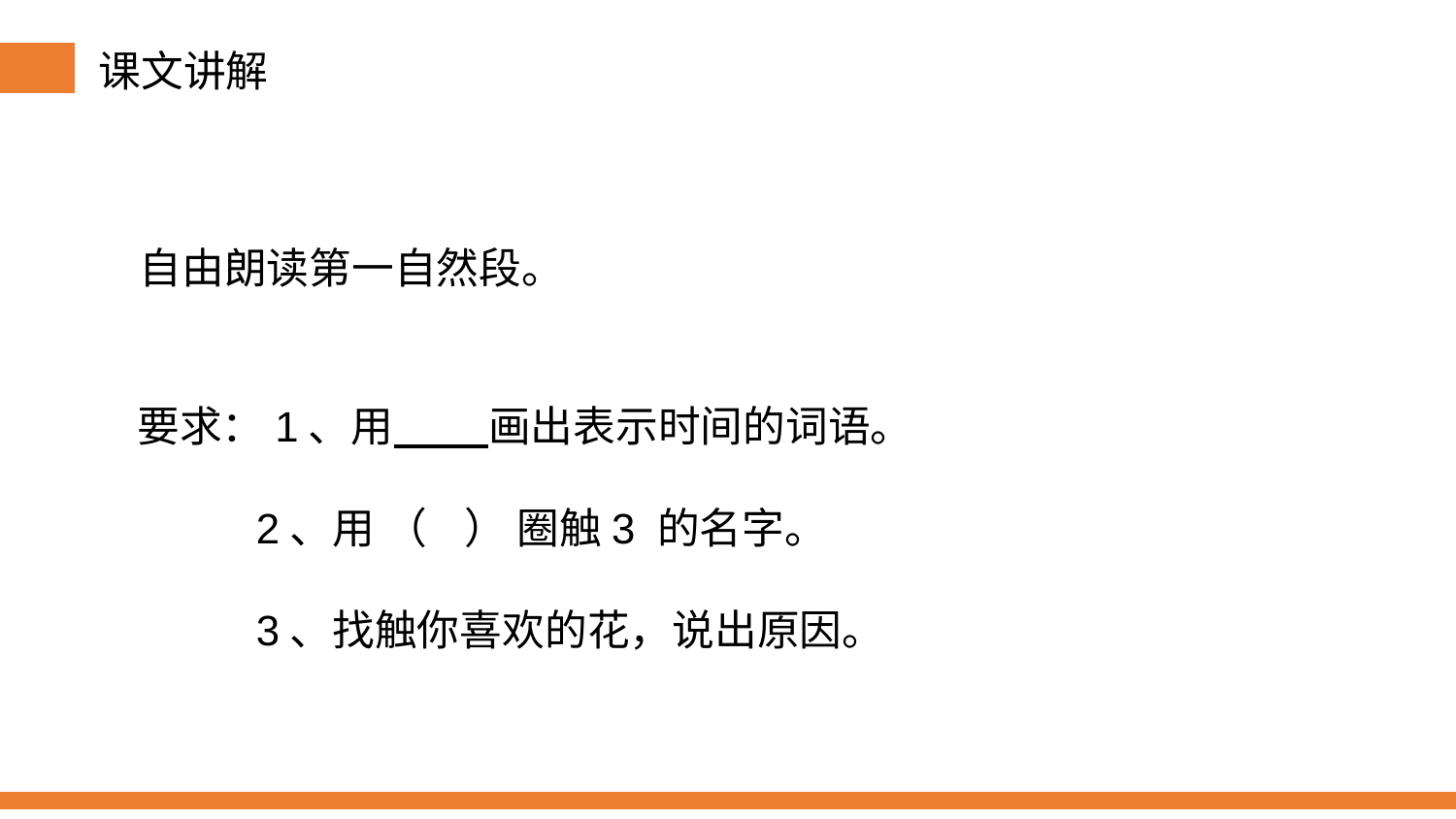

课文讲解
自由朗读第一自然段。
要求：1、用          画出表示时间的词语。
          2、用 （    ） 圈触3 的名字。
          3、找触你喜欢的花，说出原因。